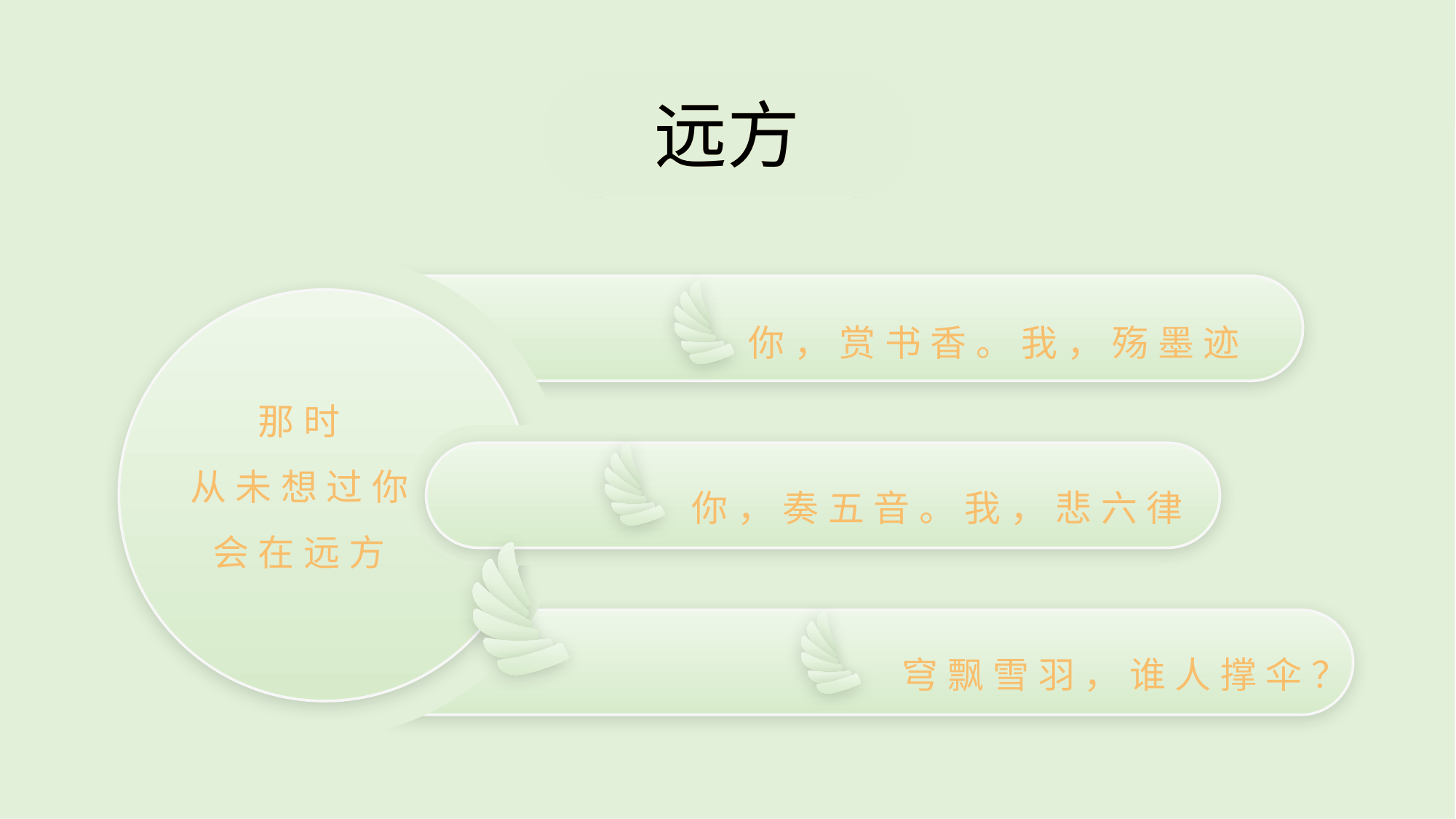

远方
远方

你，赏书香。我，殇墨迹
那时
从未想过你
会在远方

你，奏五音。我，悲六律

穹飘雪羽，谁人撑伞？